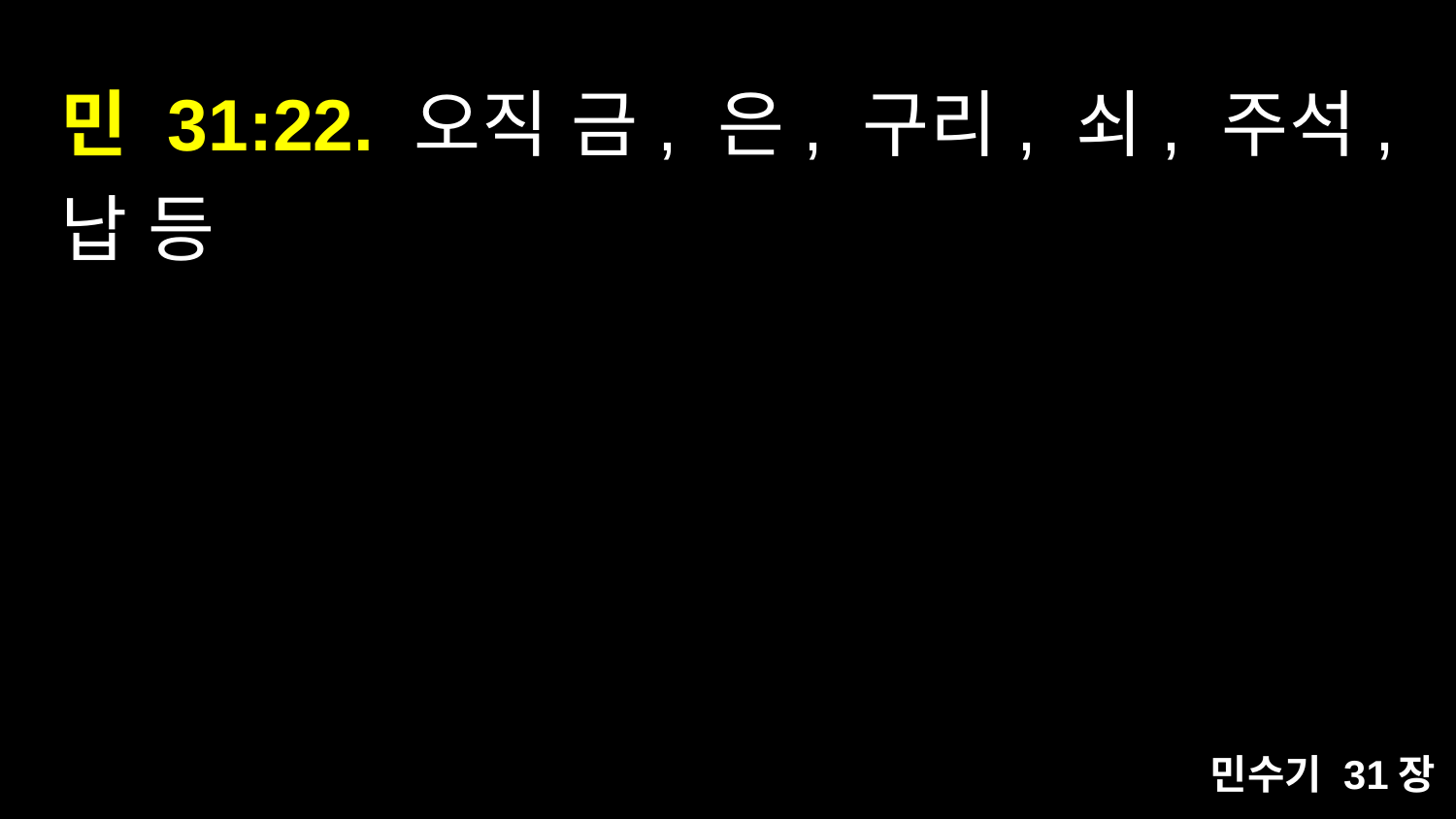

# 민 31:22. 오직 금, 은, 구리, 쇠, 주석, 납 등
민수기 31장